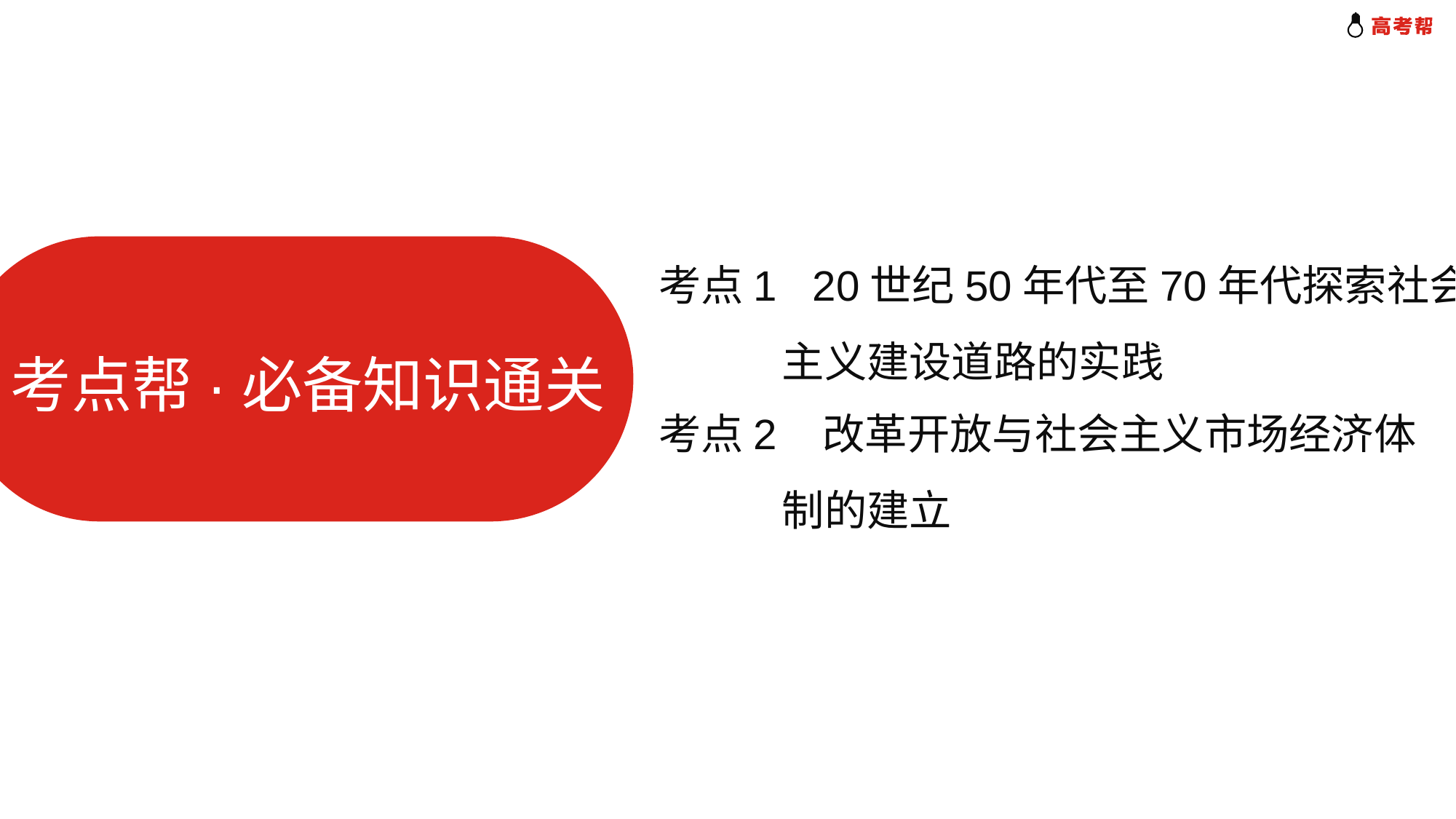

考点1   20世纪50年代至70年代探索社会
            主义建设道路的实践
考点帮·必备知识通关
考点2   改革开放与社会主义市场经济体
            制的建立